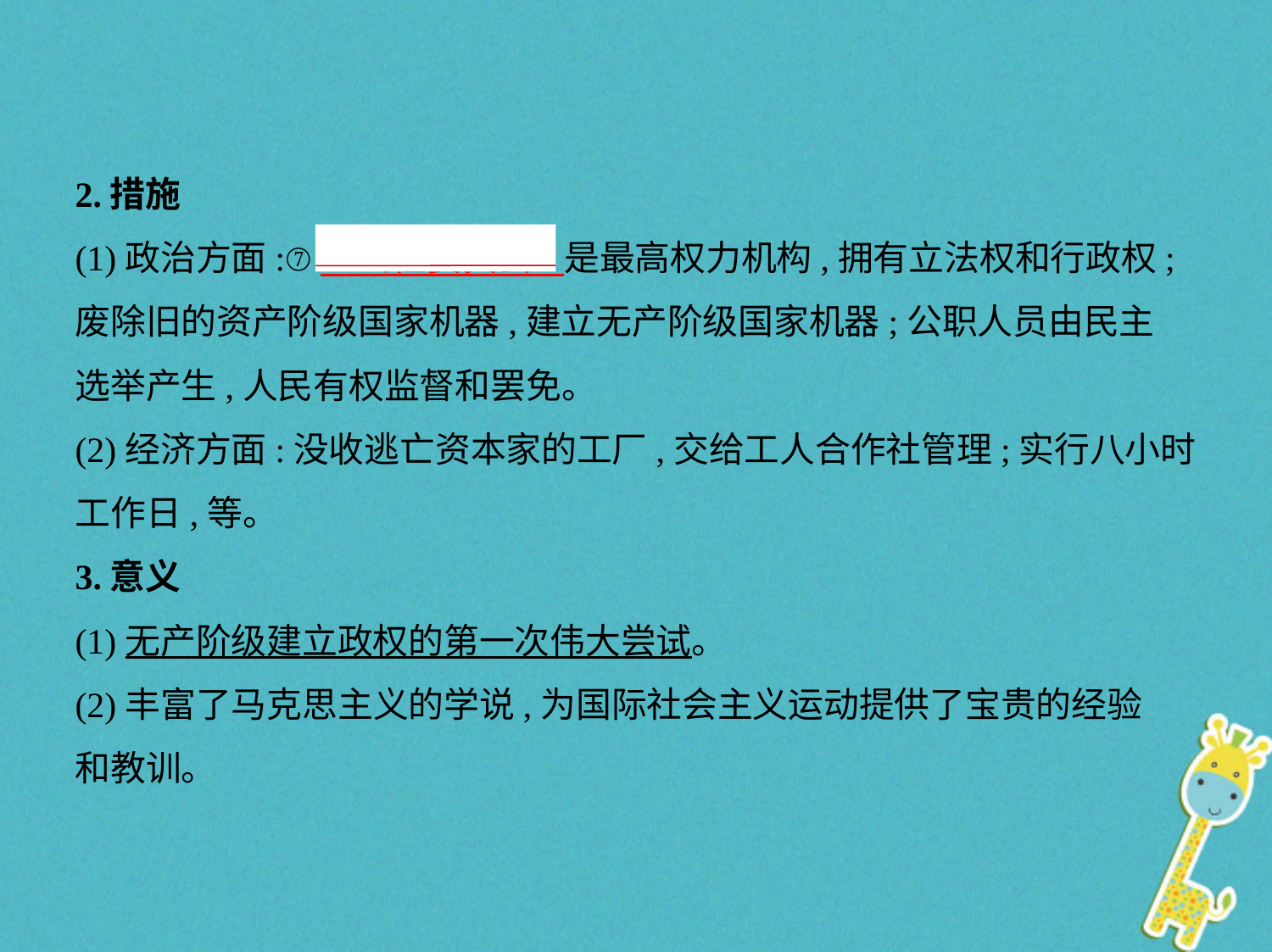

2.措施
(1)政治方面:⑦　公社委员会    是最高权力机构,拥有立法权和行政权;
废除旧的资产阶级国家机器,建立无产阶级国家机器;公职人员由民主
选举产生,人民有权监督和罢免。
(2)经济方面:没收逃亡资本家的工厂,交给工人合作社管理;实行八小时
工作日,等。
3.意义
(1)无产阶级建立政权的第一次伟大尝试。
(2)丰富了马克思主义的学说,为国际社会主义运动提供了宝贵的经验
和教训。